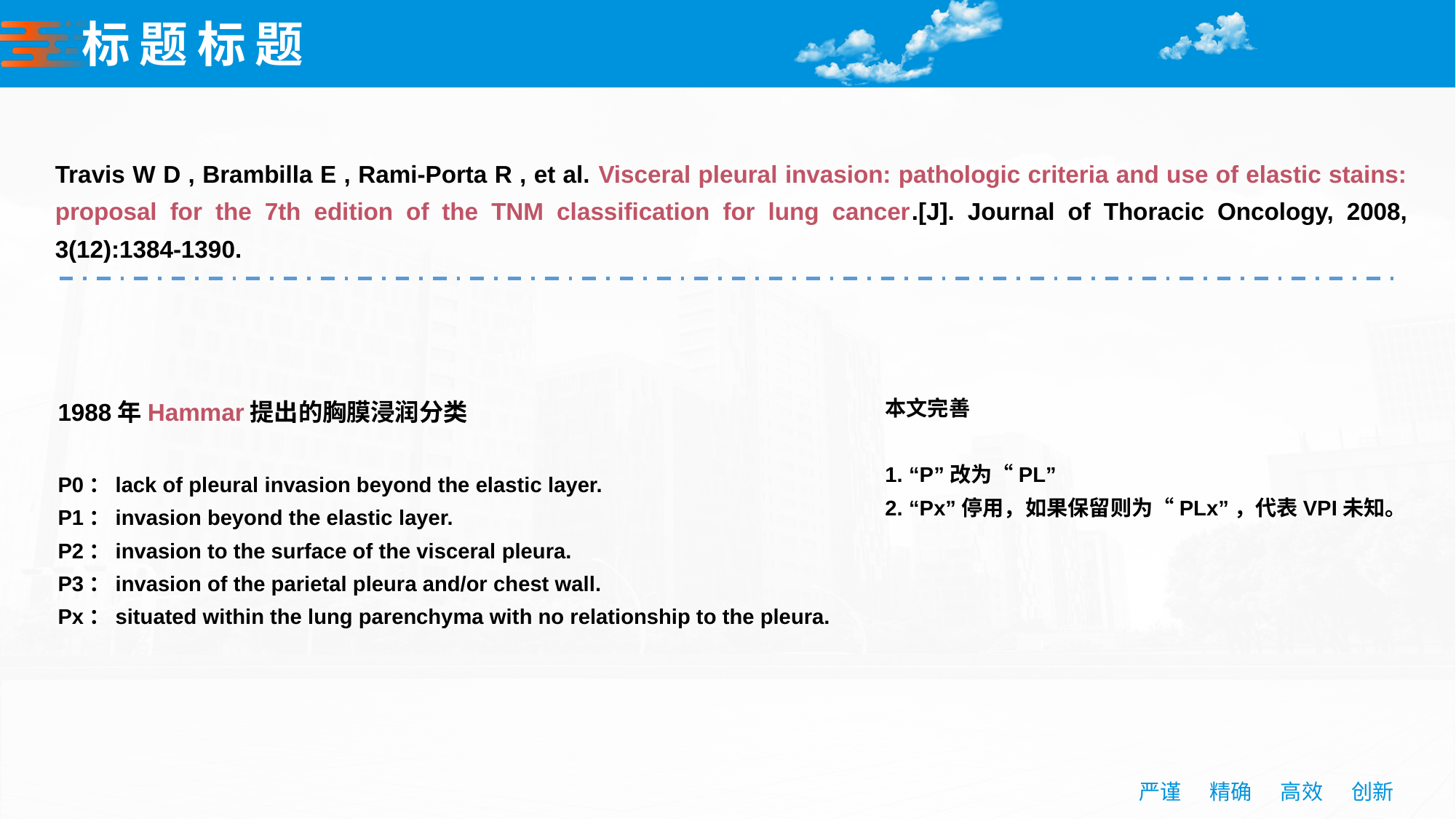

# 标题标题
Travis W D , Brambilla E , Rami-Porta R , et al. Visceral pleural invasion: pathologic criteria and use of elastic stains: proposal for the 7th edition of the TNM classification for lung cancer.[J]. Journal of Thoracic Oncology, 2008, 3(12):1384-1390.
1988年Hammar提出的胸膜浸润分类

P0：lack of pleural invasion beyond the elastic layer.
P1：invasion beyond the elastic layer.
P2：invasion to the surface of the visceral pleura.
P3：invasion of the parietal pleura and/or chest wall.
Px：situated within the lung parenchyma with no relationship to the pleura.
本文完善

1. “P”改为“PL”
2. “Px”停用，如果保留则为“PLx”，代表VPI未知。